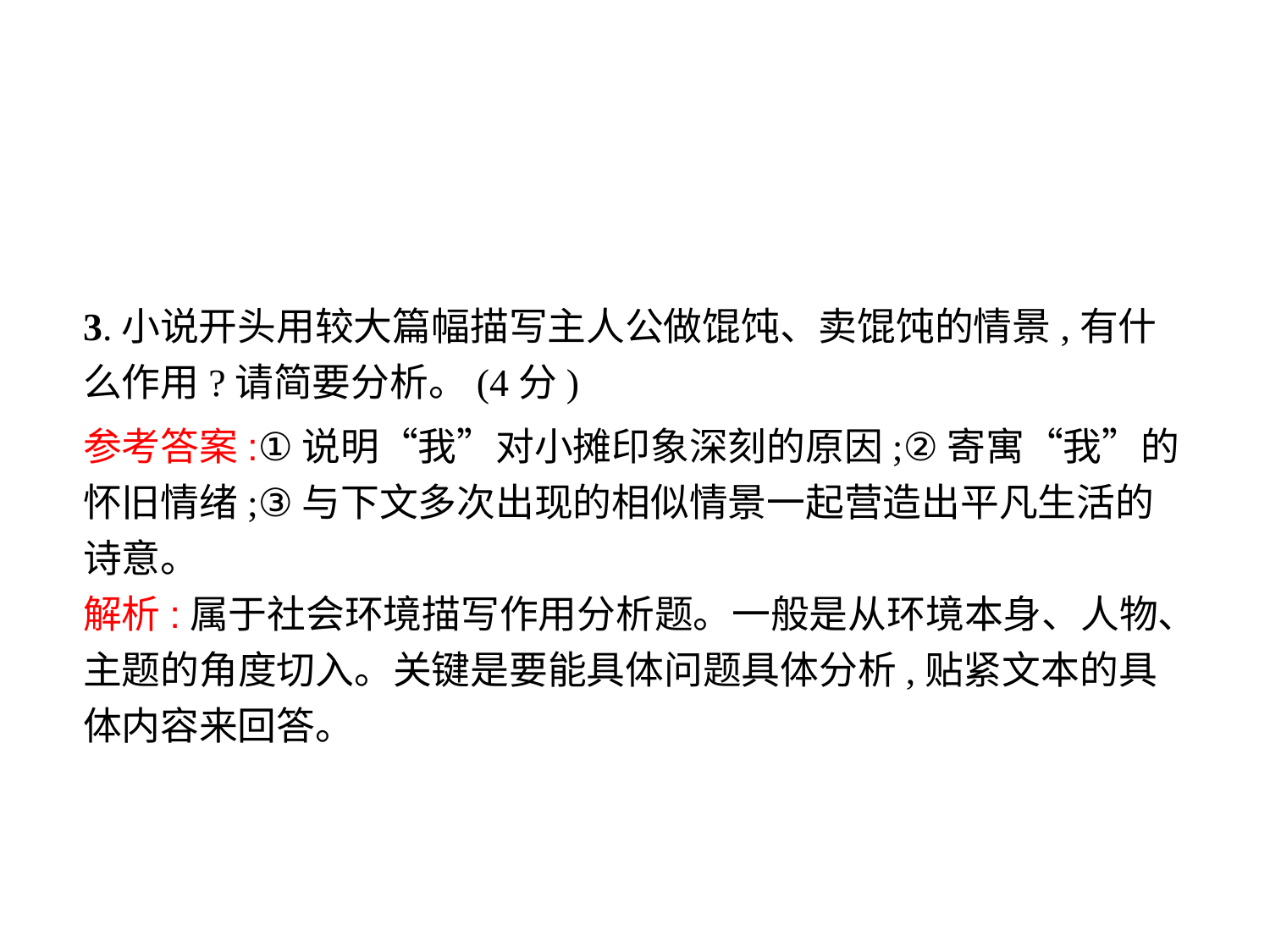

3.小说开头用较大篇幅描写主人公做馄饨、卖馄饨的情景,有什么作用?请简要分析。(4分)
参考答案:①说明“我”对小摊印象深刻的原因;②寄寓“我”的怀旧情绪;③与下文多次出现的相似情景一起营造出平凡生活的诗意。
解析:属于社会环境描写作用分析题。一般是从环境本身、人物、主题的角度切入。关键是要能具体问题具体分析,贴紧文本的具体内容来回答。
-41-